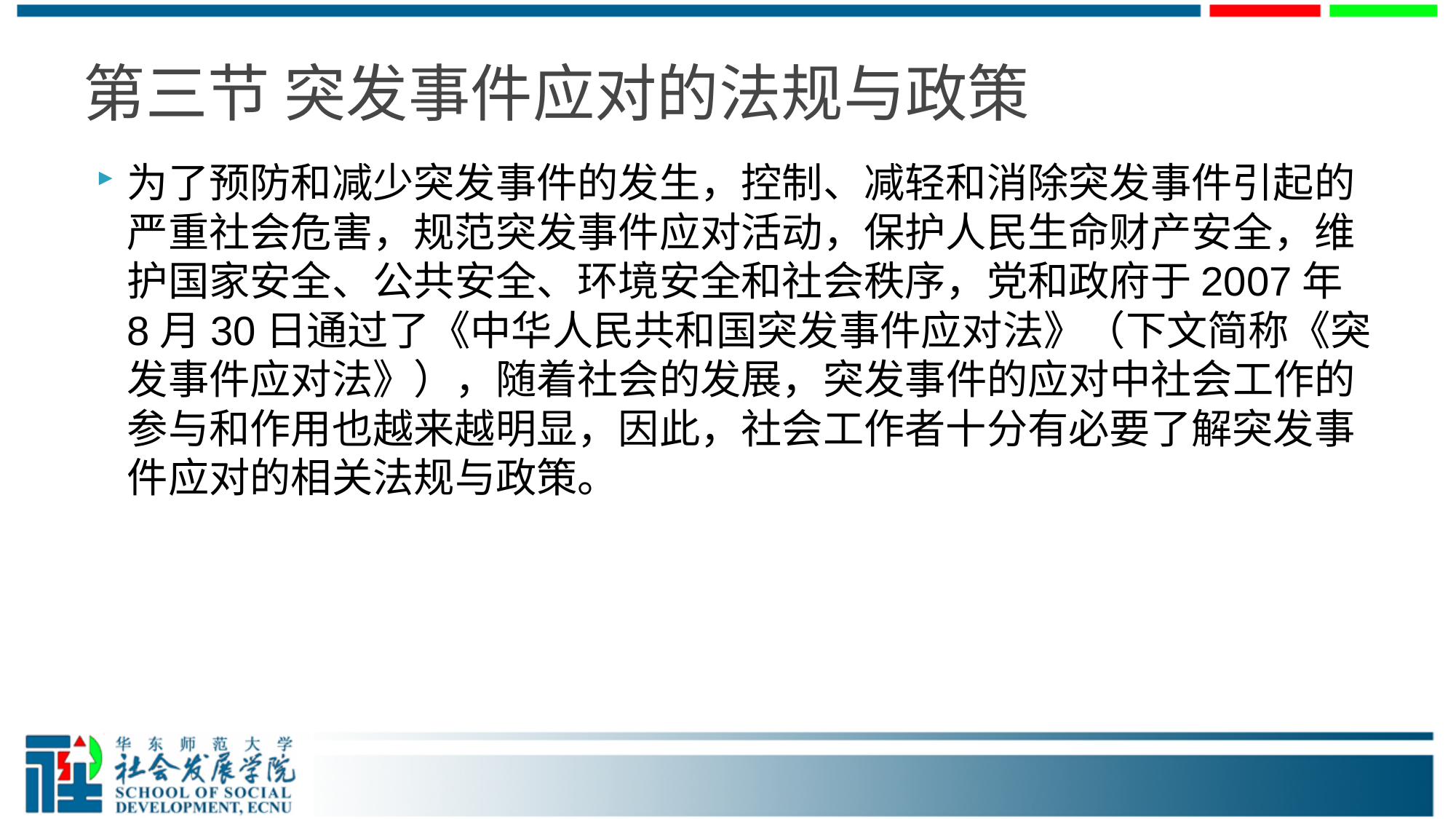

# 第三节 突发事件应对的法规与政策
为了预防和减少突发事件的发生，控制、减轻和消除突发事件引起的严重社会危害，规范突发事件应对活动，保护人民生命财产安全，维护国家安全、公共安全、环境安全和社会秩序，党和政府于2007年8月30日通过了《中华人民共和国突发事件应对法》（下文简称《突发事件应对法》），随着社会的发展，突发事件的应对中社会工作的参与和作用也越来越明显，因此，社会工作者十分有必要了解突发事件应对的相关法规与政策。